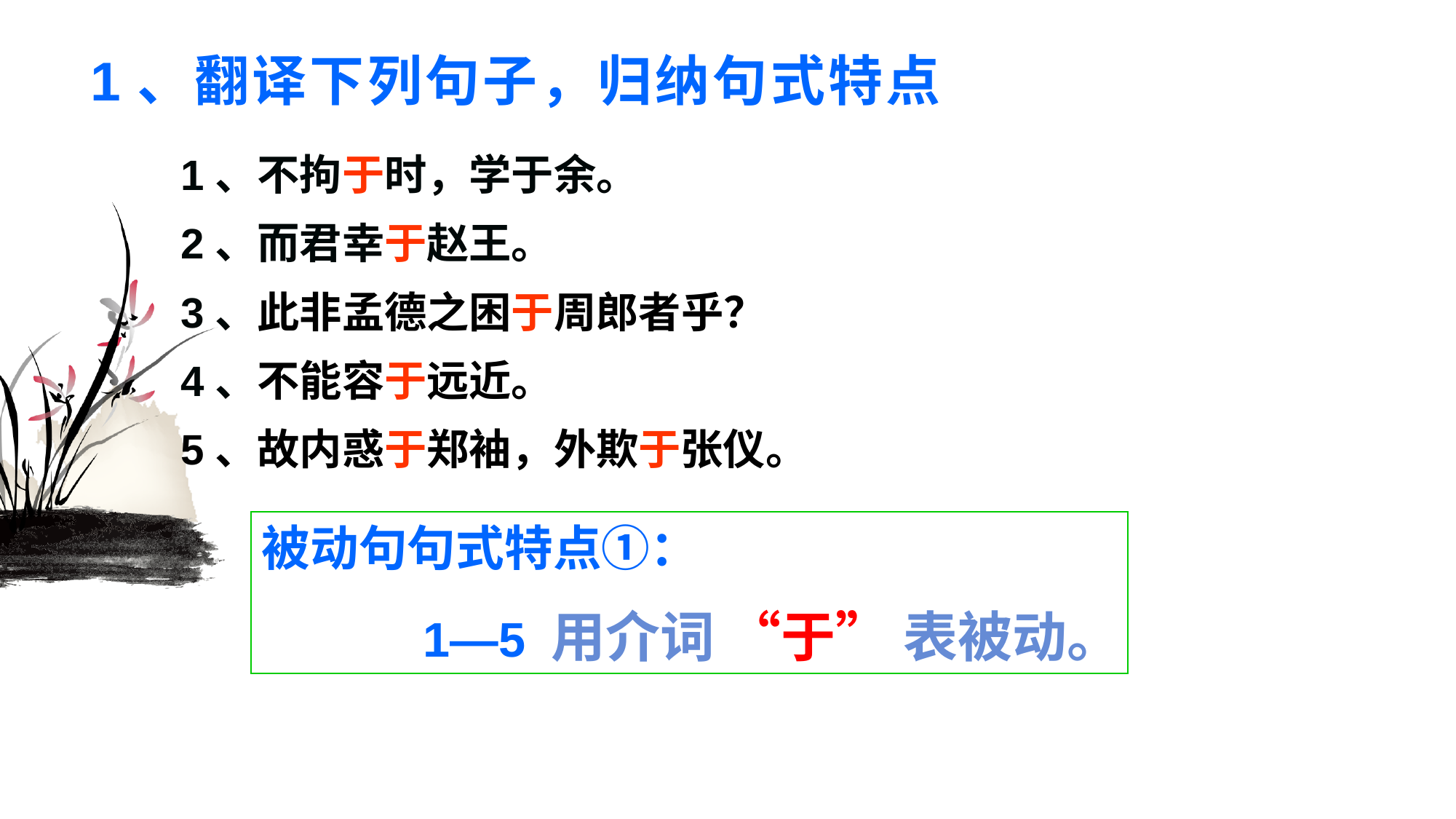

# 1、翻译下列句子，归纳句式特点
1、不拘于时，学于余。
2、而君幸于赵王。
3、此非孟德之困于周郎者乎？
4、不能容于远近。
5、故内惑于郑袖，外欺于张仪。
被动句句式特点①：
            1—5 用介词 “于” 表被动。